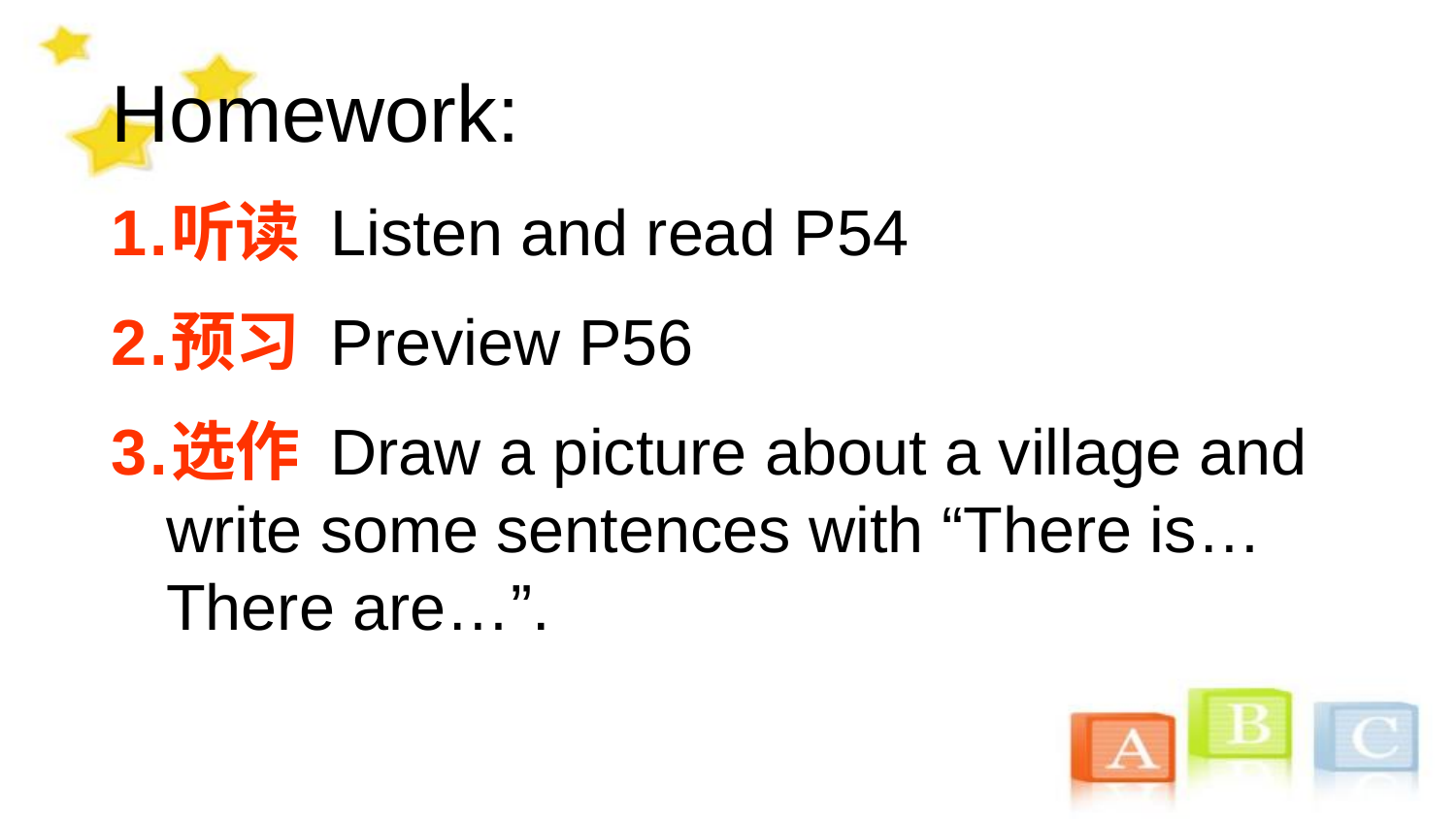

Homework:
听读 Listen and read P54
预习 Preview P56
选作 Draw a picture about a village and write some sentences with “There is… There are…”.